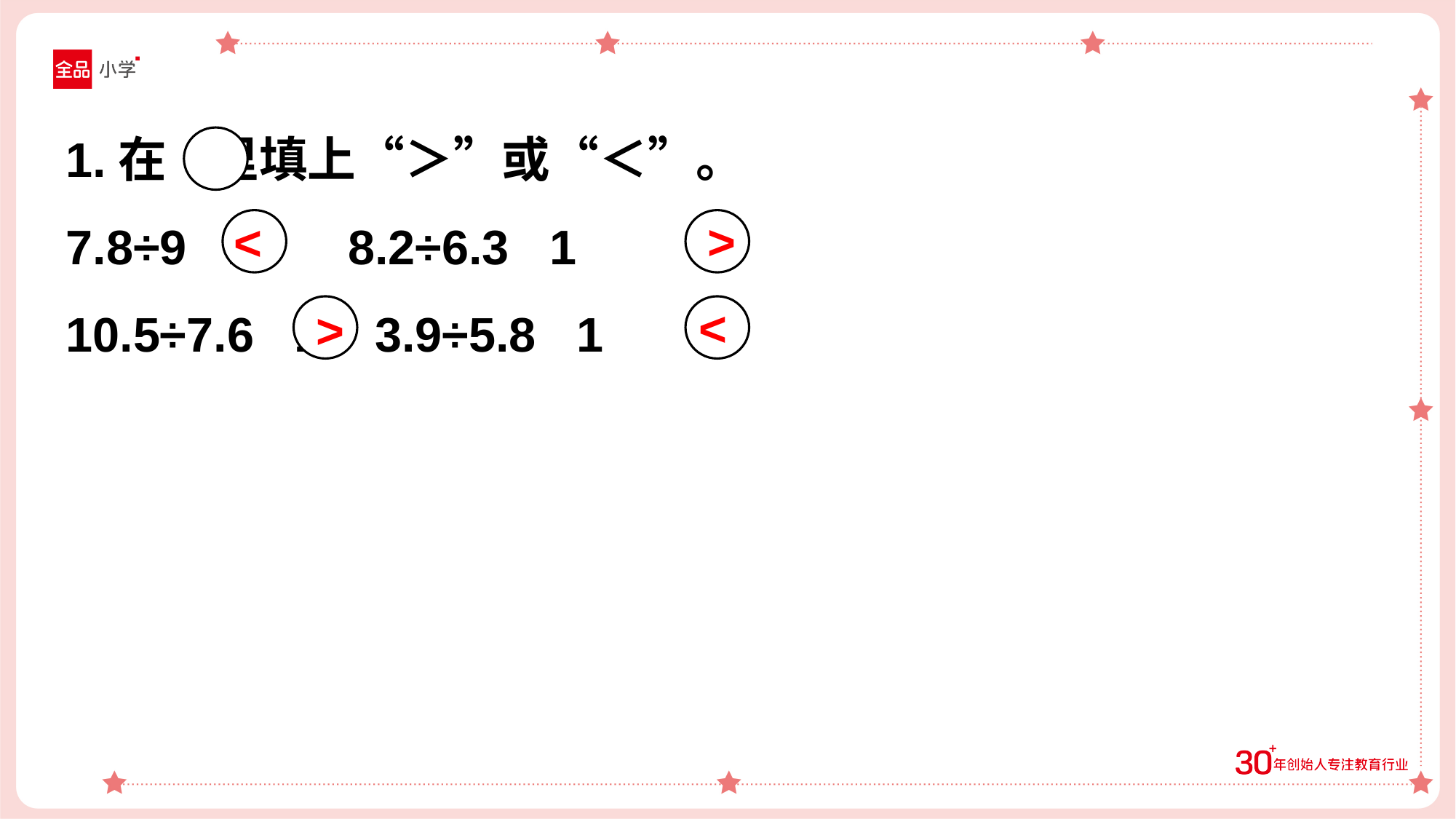

1.在    里填上“＞”或“＜”。
7.8÷9   1       8.2÷6.3   1
10.5÷7.6   1    3.9÷5.8   1

>
<

<
>